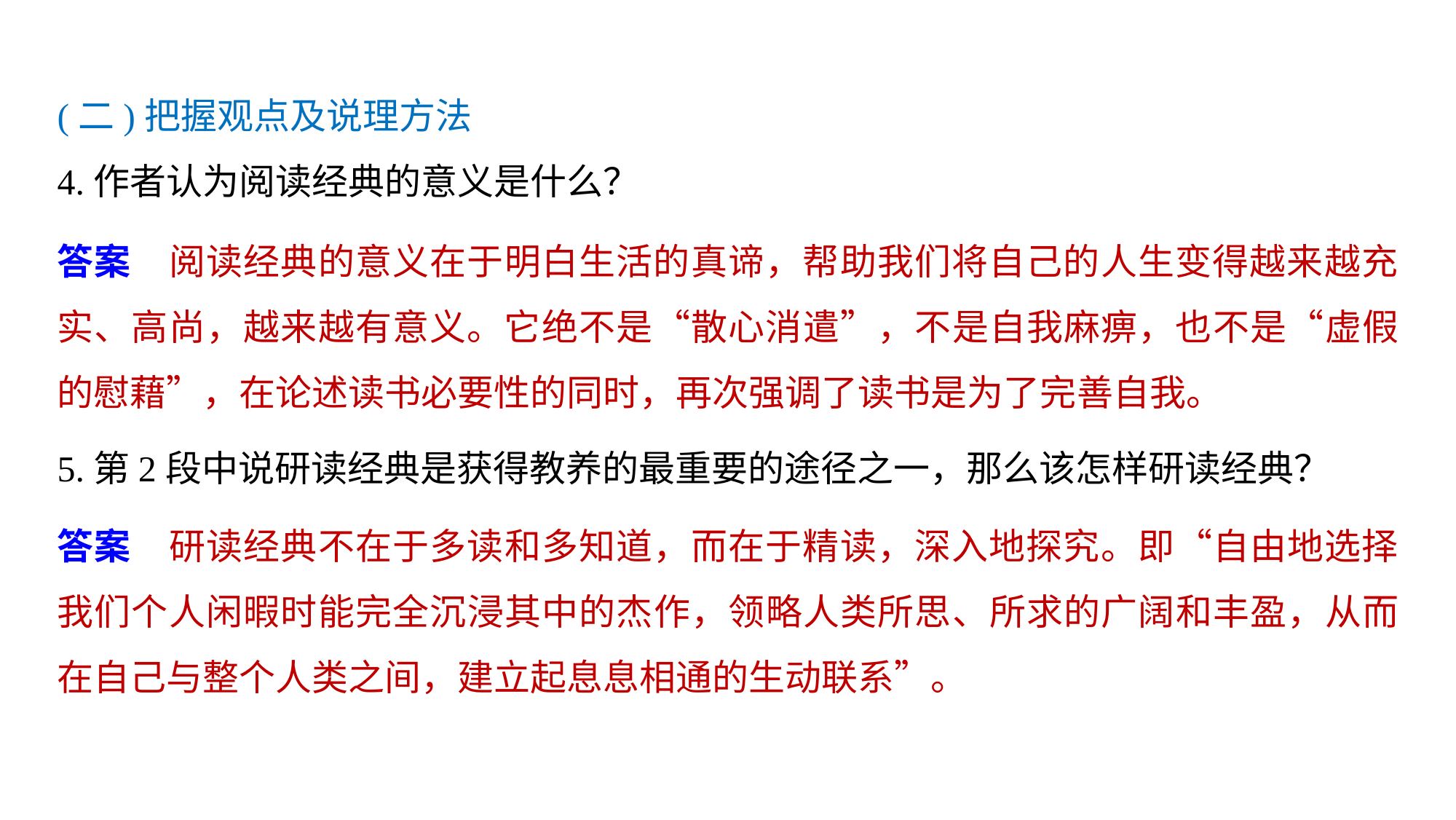

(二)把握观点及说理方法
4.作者认为阅读经典的意义是什么？
答案　阅读经典的意义在于明白生活的真谛，帮助我们将自己的人生变得越来越充实、高尚，越来越有意义。它绝不是“散心消遣”，不是自我麻痹，也不是“虚假的慰藉”，在论述读书必要性的同时，再次强调了读书是为了完善自我。
5.第2段中说研读经典是获得教养的最重要的途径之一，那么该怎样研读经典？
答案　研读经典不在于多读和多知道，而在于精读，深入地探究。即“自由地选择我们个人闲暇时能完全沉浸其中的杰作，领略人类所思、所求的广阔和丰盈，从而在自己与整个人类之间，建立起息息相通的生动联系”。